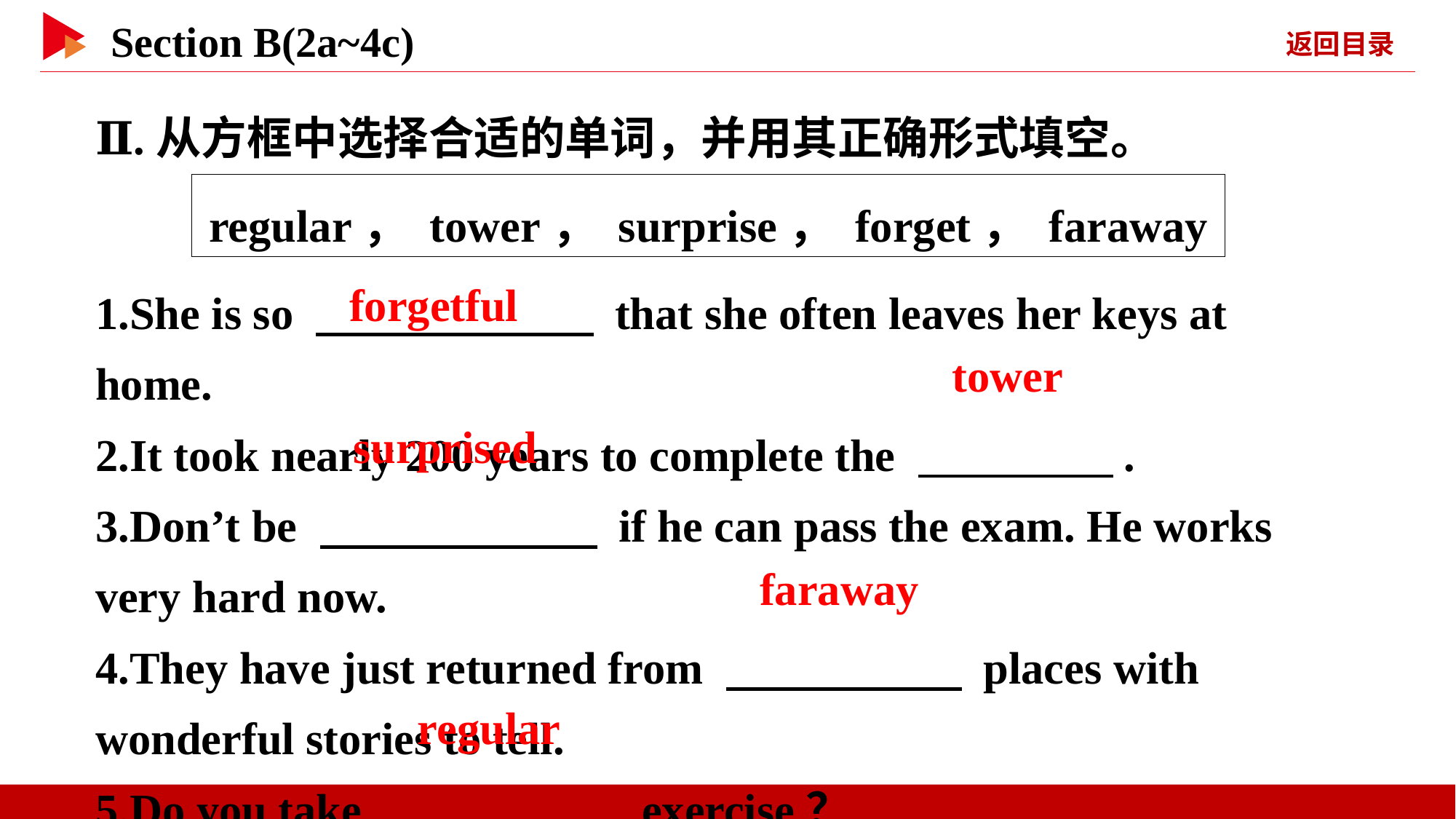

Ⅱ.从方框中选择合适的单词，并用其正确形式填空。
regular， tower， surprise， forget， faraway
1.She is so 　                  　 that she often leaves her keys at home.
2.It took nearly 200 years to complete the 　          　.
3.Don’t be 　                  　 if he can pass the exam. He works very hard now.
4.They have just returned from 　              　 places with wonderful stories to tell.
5.Do you take 　              　 exercise？
forgetful
tower
surprised
faraway
regular